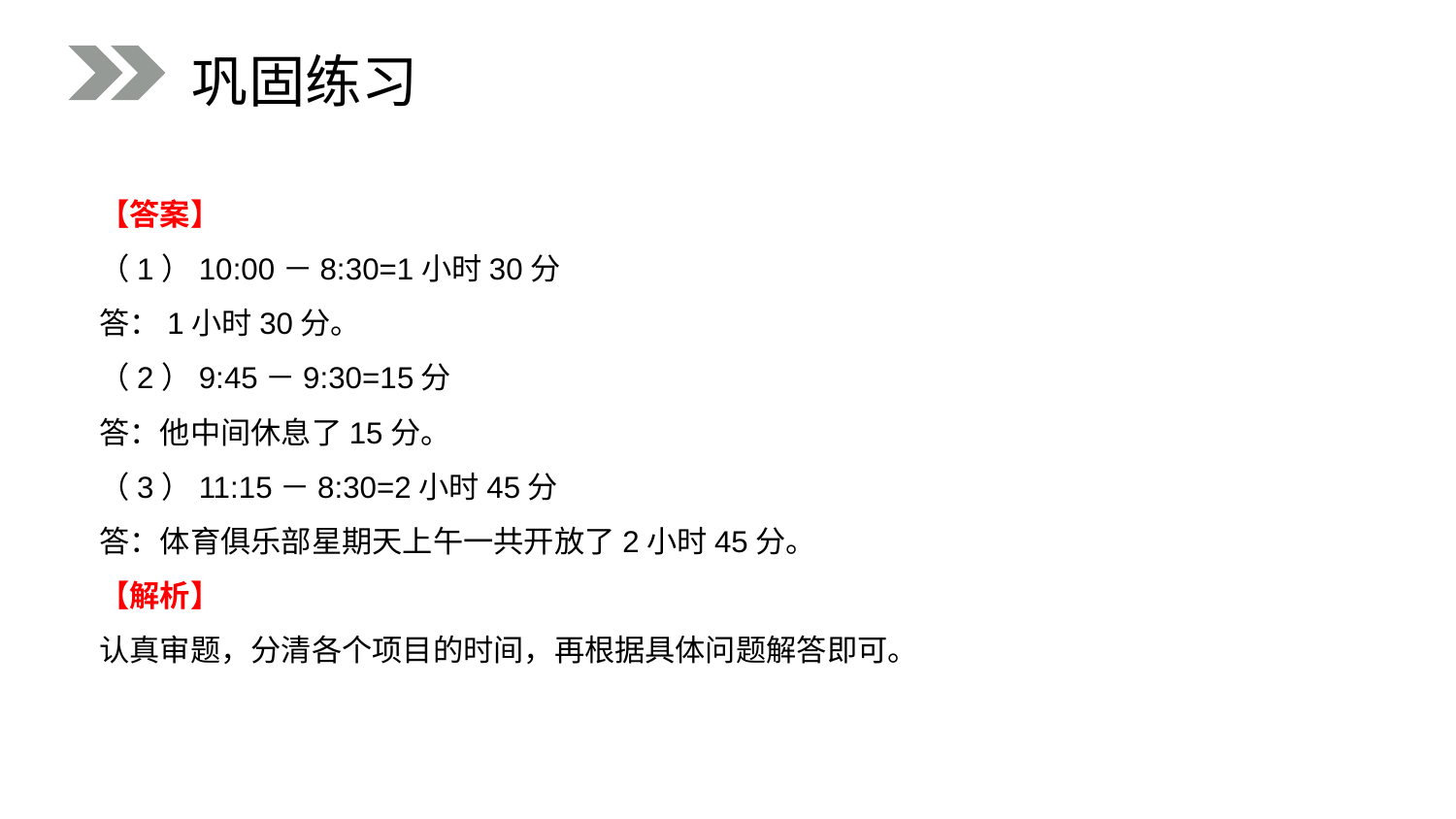

巩固练习
【答案】
（1）10:00－8:30=1小时30分
答：1小时30分。
（2）9:45－9:30=15分
答：他中间休息了15分。
（3）11:15－8:30=2小时45分
答：体育俱乐部星期天上午一共开放了2小时45分。
【解析】
认真审题，分清各个项目的时间，再根据具体问题解答即可。